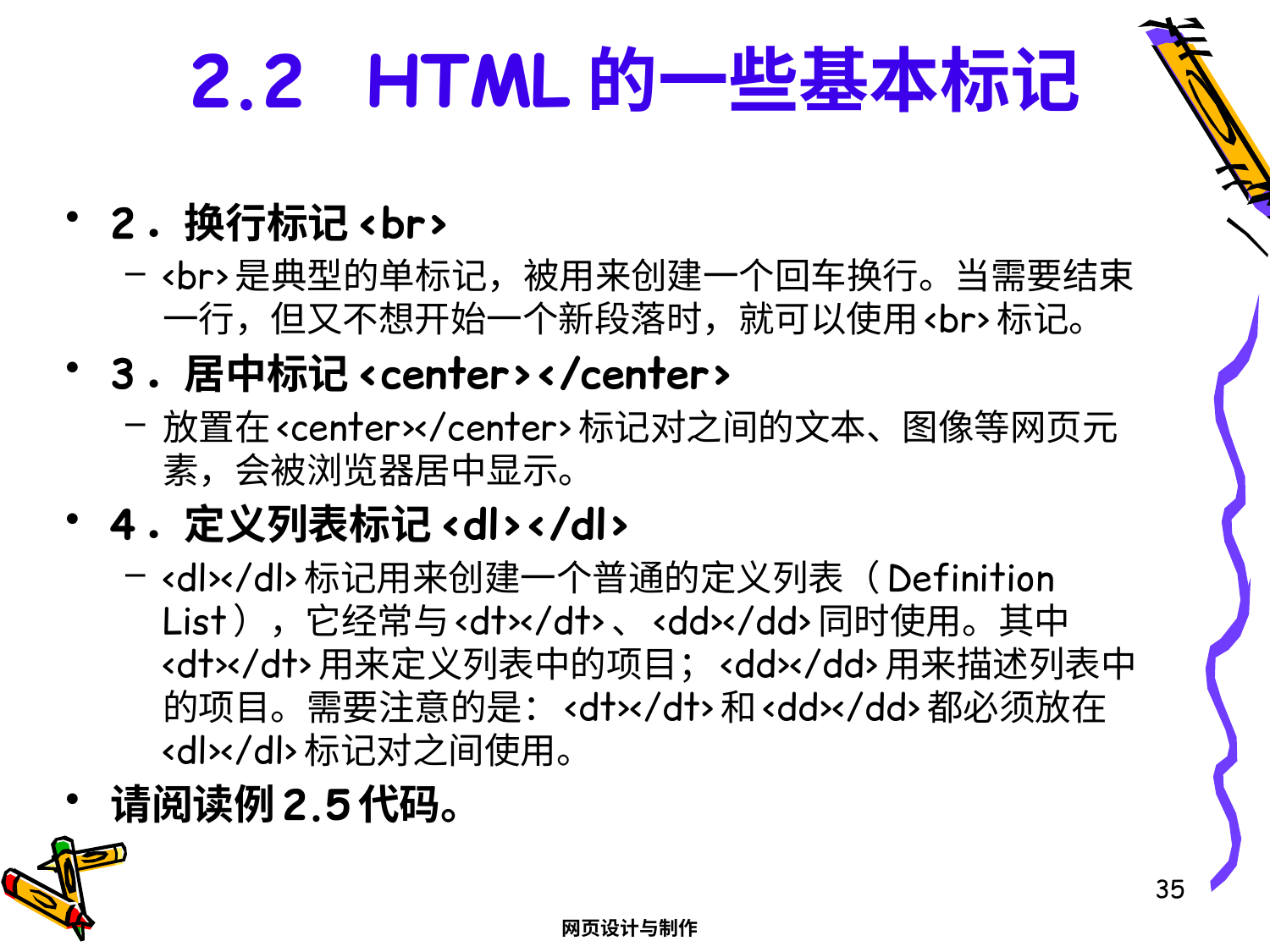

# 2.2  HTML的一些基本标记
2．换行标记<br>
<br>是典型的单标记，被用来创建一个回车换行。当需要结束一行，但又不想开始一个新段落时，就可以使用<br>标记。
3．居中标记<center></center>
放置在<center></center>标记对之间的文本、图像等网页元素，会被浏览器居中显示。
4．定义列表标记<dl></dl>
<dl></dl>标记用来创建一个普通的定义列表（Definition List），它经常与<dt></dt>、<dd></dd>同时使用。其中<dt></dt>用来定义列表中的项目；<dd></dd>用来描述列表中的项目。需要注意的是：<dt></dt>和<dd></dd>都必须放在<dl></dl>标记对之间使用。
请阅读例2.5代码。
35
网页设计与制作